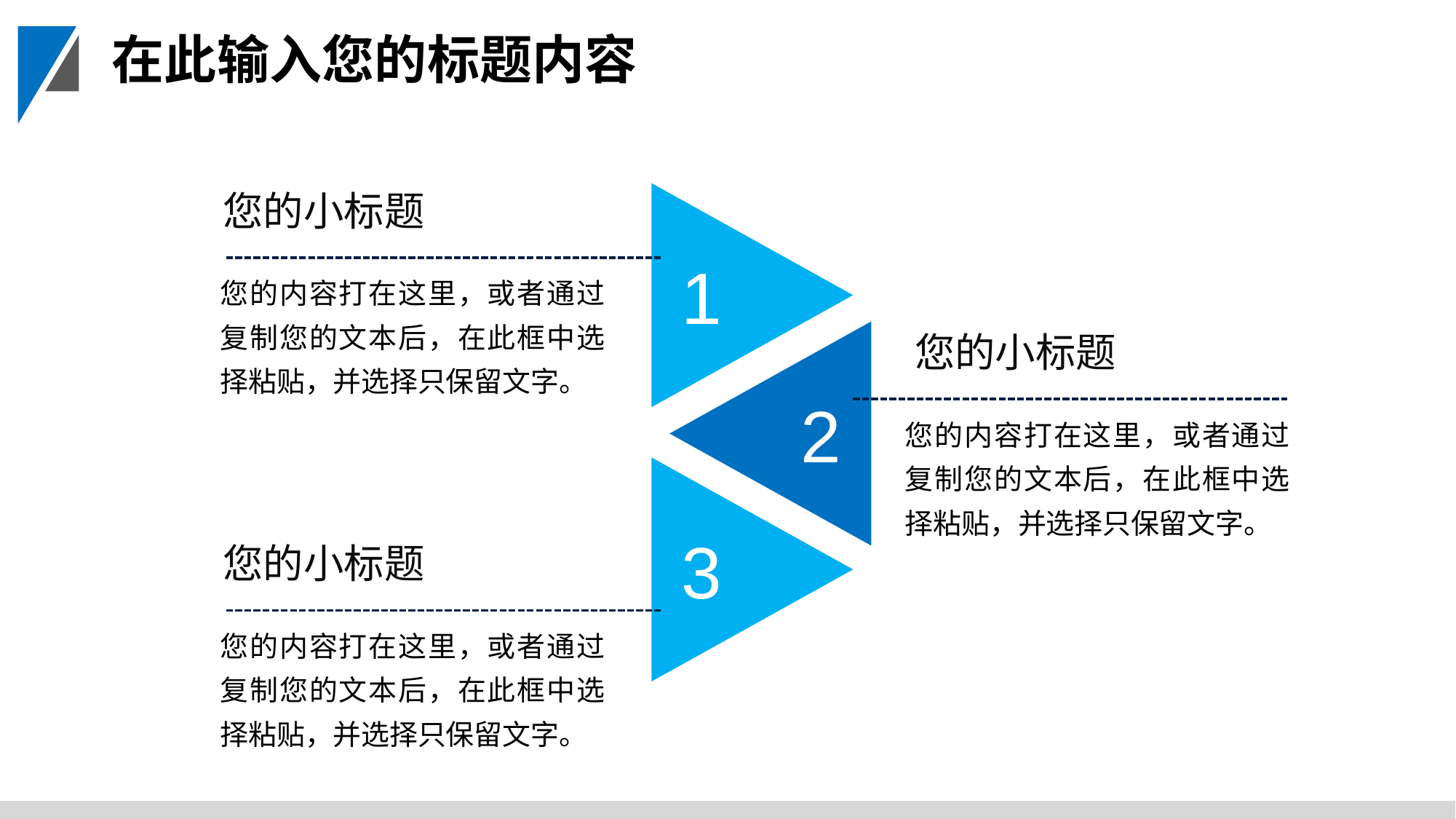

在此输入您的标题内容
您的小标题
1
您的内容打在这里，或者通过复制您的文本后，在此框中选择粘贴，并选择只保留文字。
您的小标题
2
您的内容打在这里，或者通过复制您的文本后，在此框中选择粘贴，并选择只保留文字。
3
您的小标题
您的内容打在这里，或者通过复制您的文本后，在此框中选择粘贴，并选择只保留文字。